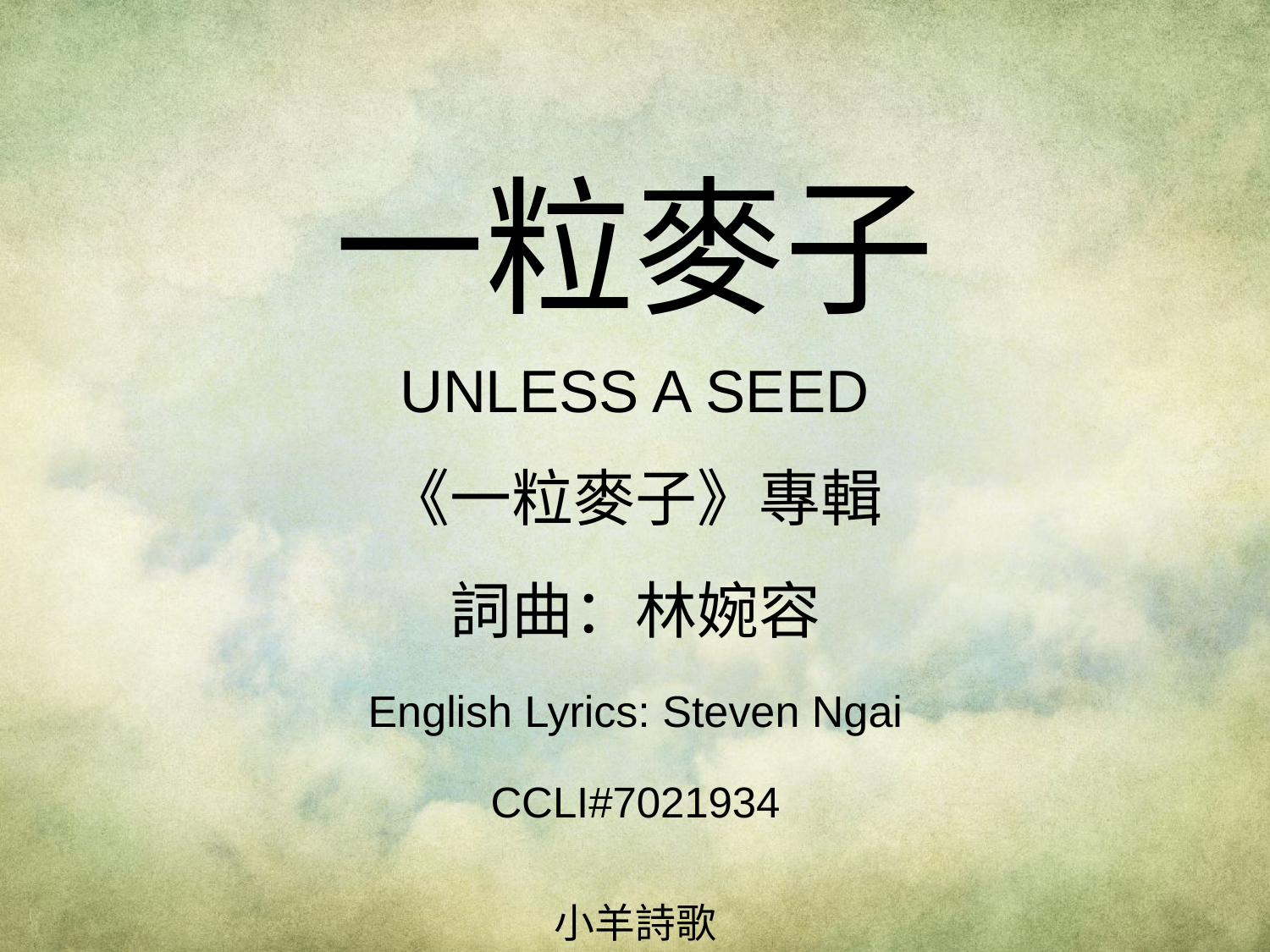

一粒麥子
UNLESS A SEED

# 《一粒麥子》專輯 詞曲：林婉容 English Lyrics: Steven Ngai CCLI#7021934
小羊詩歌